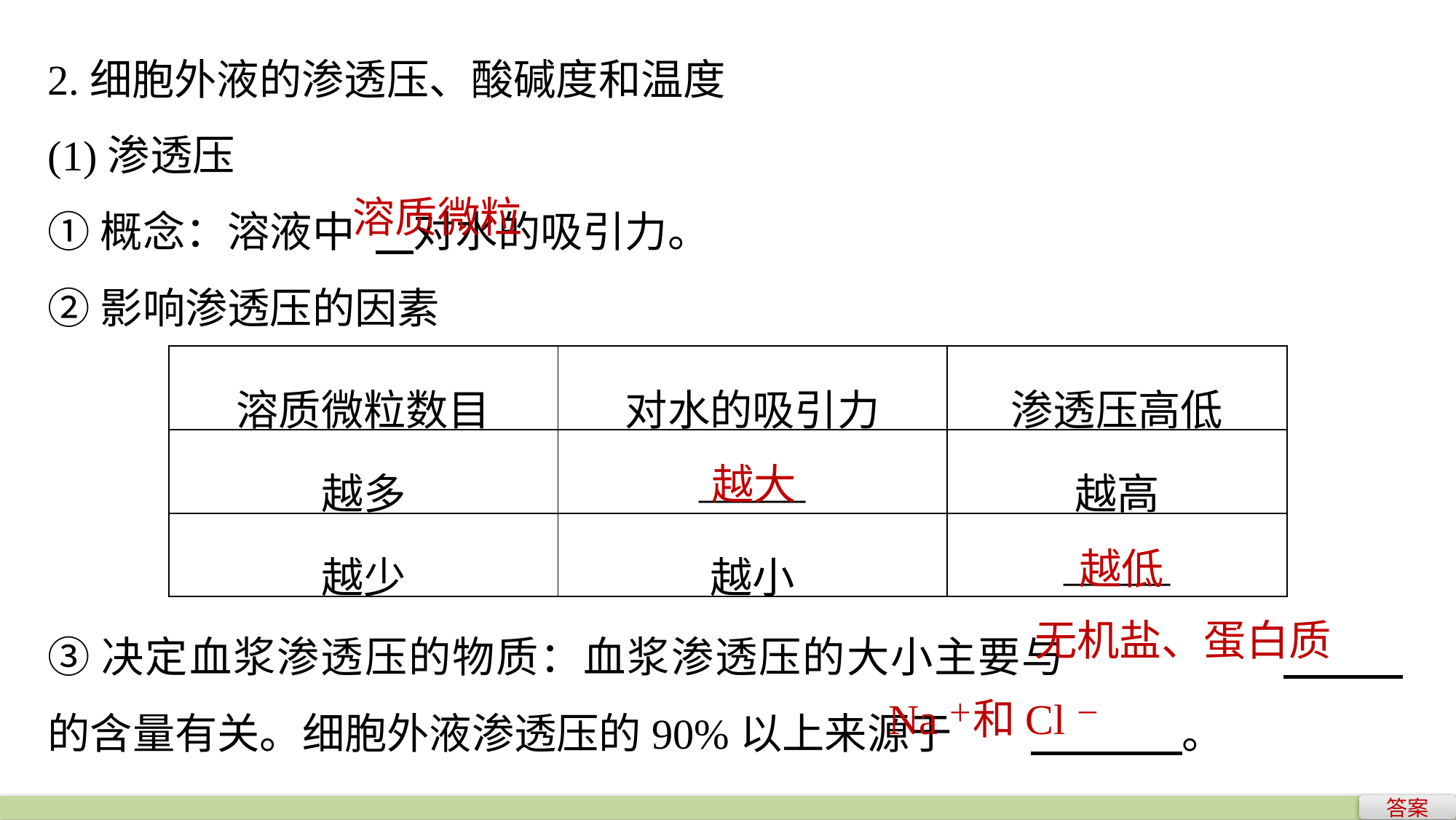

2.细胞外液的渗透压、酸碱度和温度
(1)渗透压
①概念：溶液中	    对水的吸引力。
②影响渗透压的因素
溶质微粒
| 溶质微粒数目 | 对水的吸引力 | 渗透压高低 |
| --- | --- | --- |
| 越多 | \_\_\_\_\_ | 越高 |
| 越少 | 越小 | \_\_\_\_\_ |
越大
越低
③决定血浆渗透压的物质：血浆渗透压的大小主要与		            的含量有关。细胞外液渗透压的90%以上来源于	                。
无机盐、蛋白质
Na＋和Cl－
答案